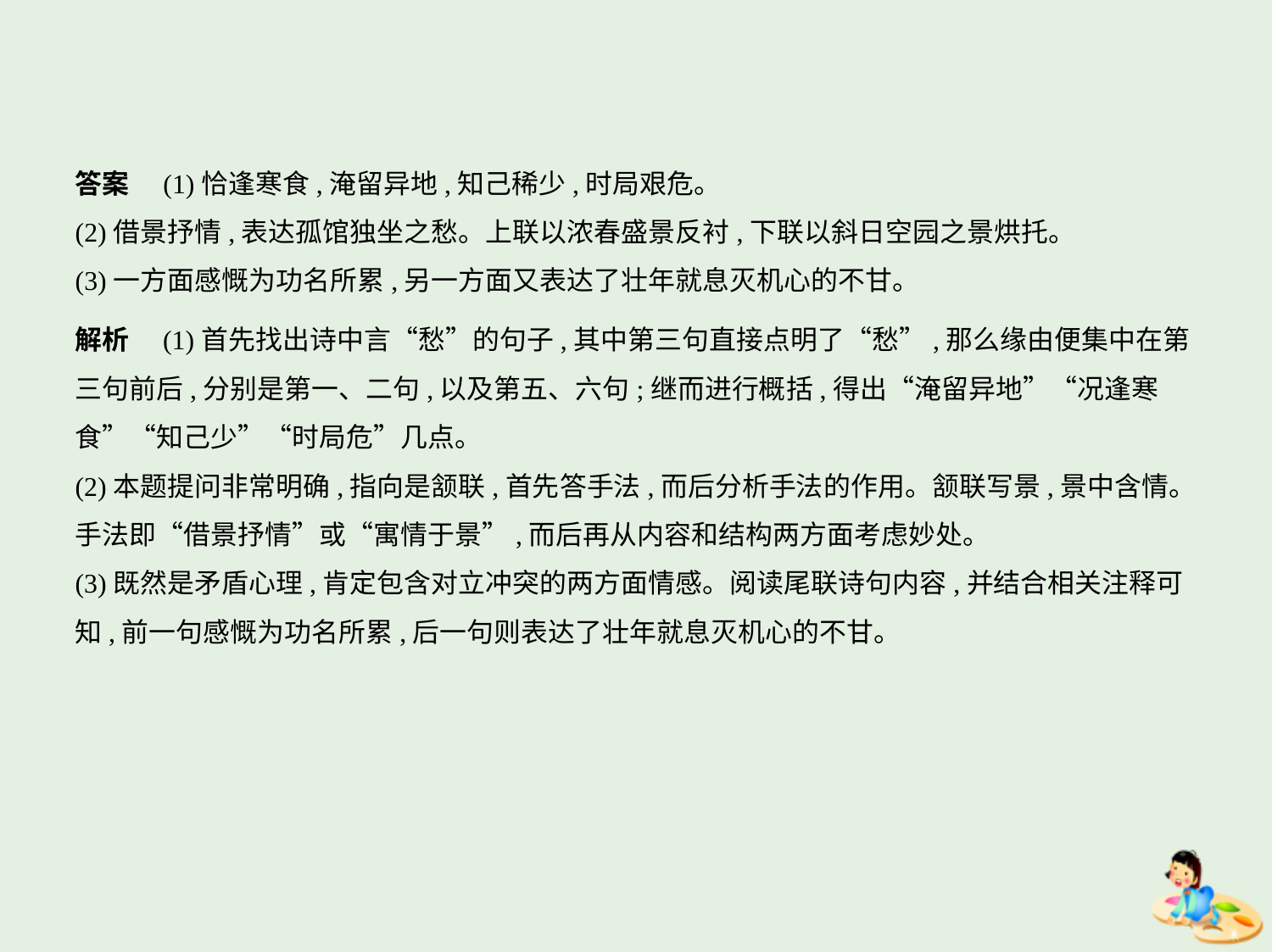

答案　(1)恰逢寒食,淹留异地,知己稀少,时局艰危。
(2)借景抒情,表达孤馆独坐之愁。上联以浓春盛景反衬,下联以斜日空园之景烘托。
(3)一方面感慨为功名所累,另一方面又表达了壮年就息灭机心的不甘。
解析　(1)首先找出诗中言“愁”的句子,其中第三句直接点明了“愁”,那么缘由便集中在第
三句前后,分别是第一、二句,以及第五、六句;继而进行概括,得出“淹留异地”“况逢寒
食”“知己少”“时局危”几点。
(2)本题提问非常明确,指向是颔联,首先答手法,而后分析手法的作用。颔联写景,景中含情。
手法即“借景抒情”或“寓情于景”,而后再从内容和结构两方面考虑妙处。
(3)既然是矛盾心理,肯定包含对立冲突的两方面情感。阅读尾联诗句内容,并结合相关注释可
知,前一句感慨为功名所累,后一句则表达了壮年就息灭机心的不甘。